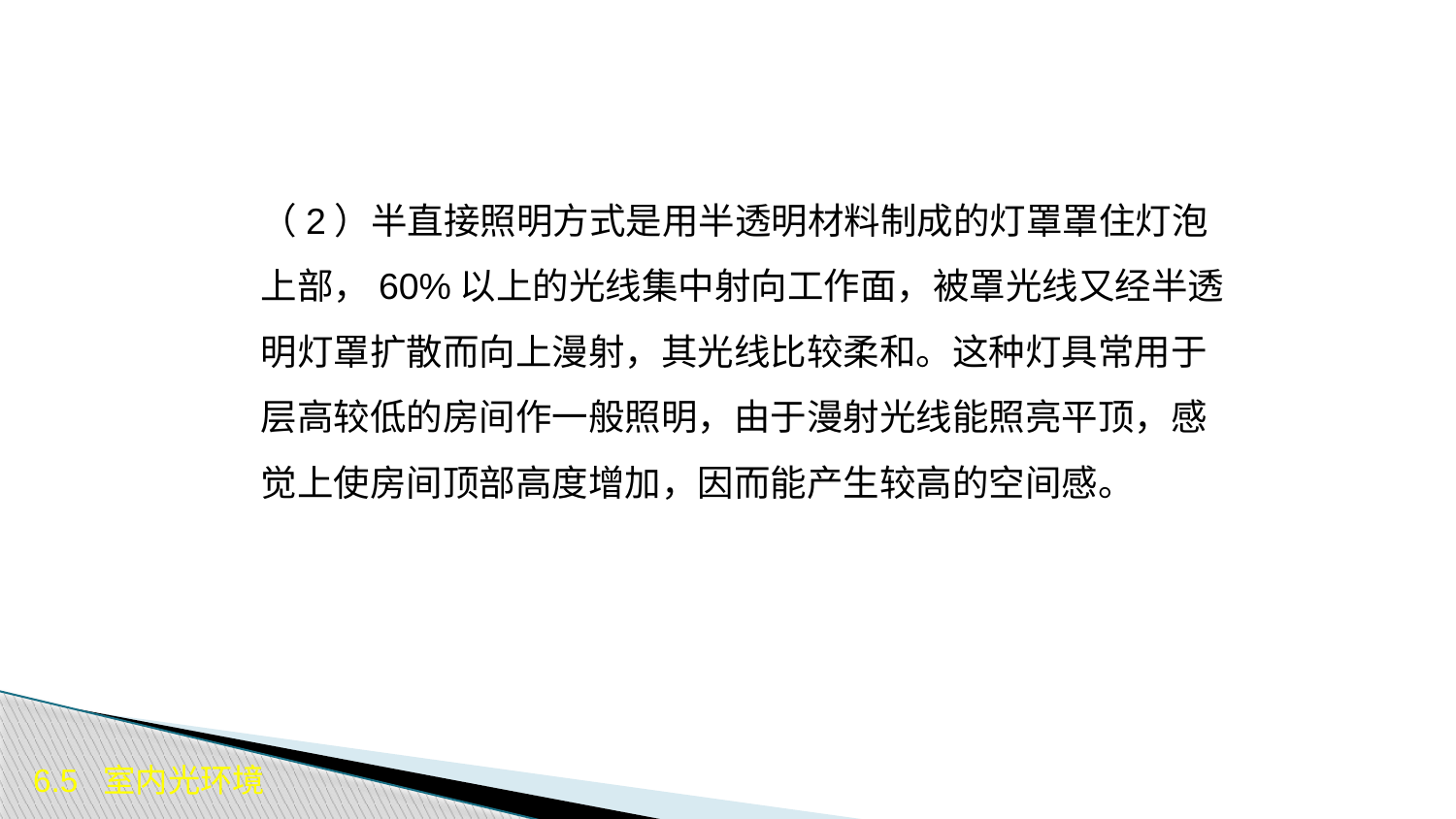

（2）半直接照明方式是用半透明材料制成的灯罩罩住灯泡上部，60%以上的光线集中射向工作面，被罩光线又经半透明灯罩扩散而向上漫射，其光线比较柔和。这种灯具常用于层高较低的房间作一般照明，由于漫射光线能照亮平顶，感觉上使房间顶部高度增加，因而能产生较高的空间感。
6.5  室内光环境